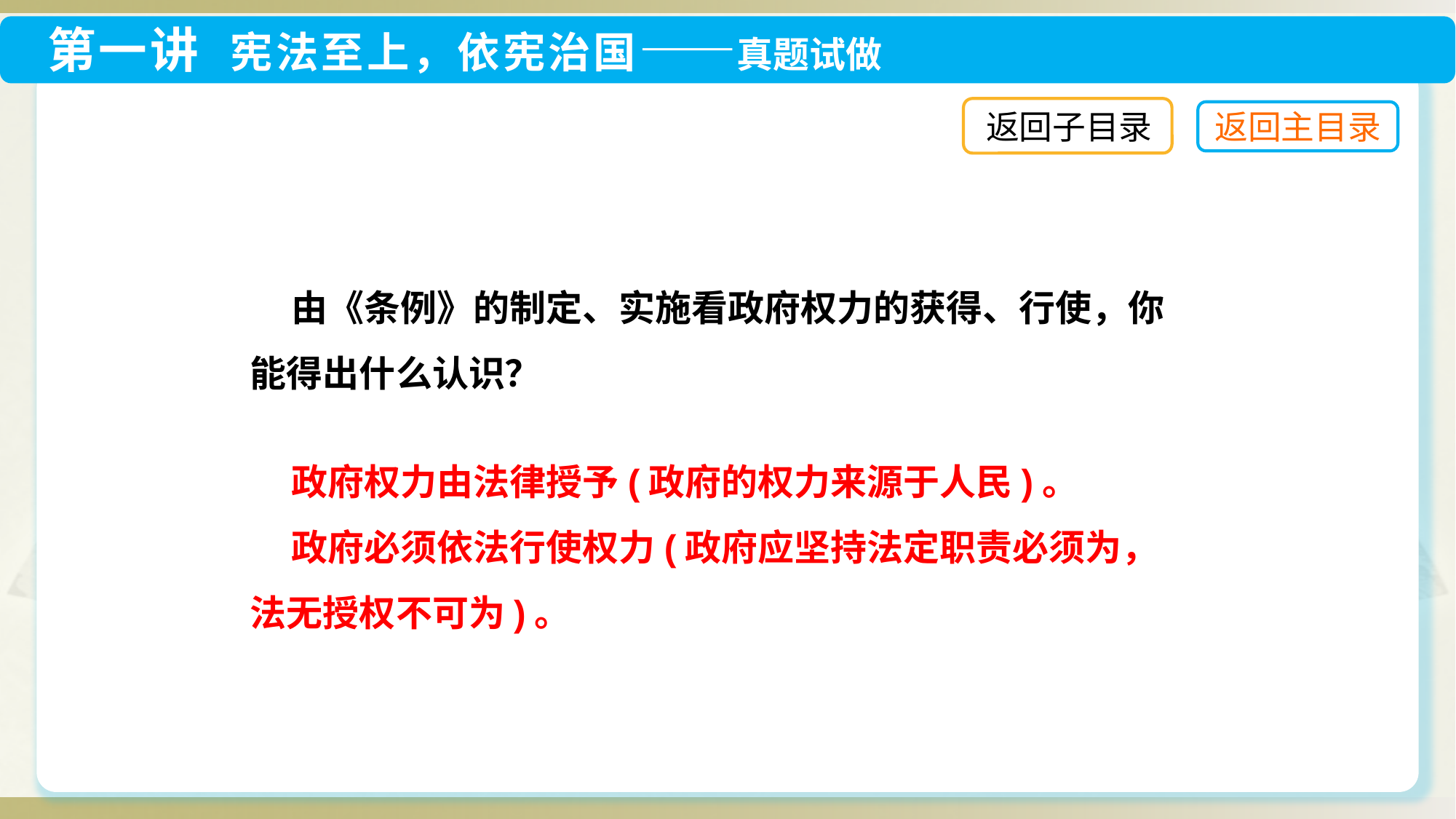

返回子目录

    由《条例》的制定、实施看政府权力的获得、行使，你能得出什么认识？
    政府权力由法律授予(政府的权力来源于人民)。
    政府必须依法行使权力(政府应坚持法定职责必须为，法无授权不可为)。